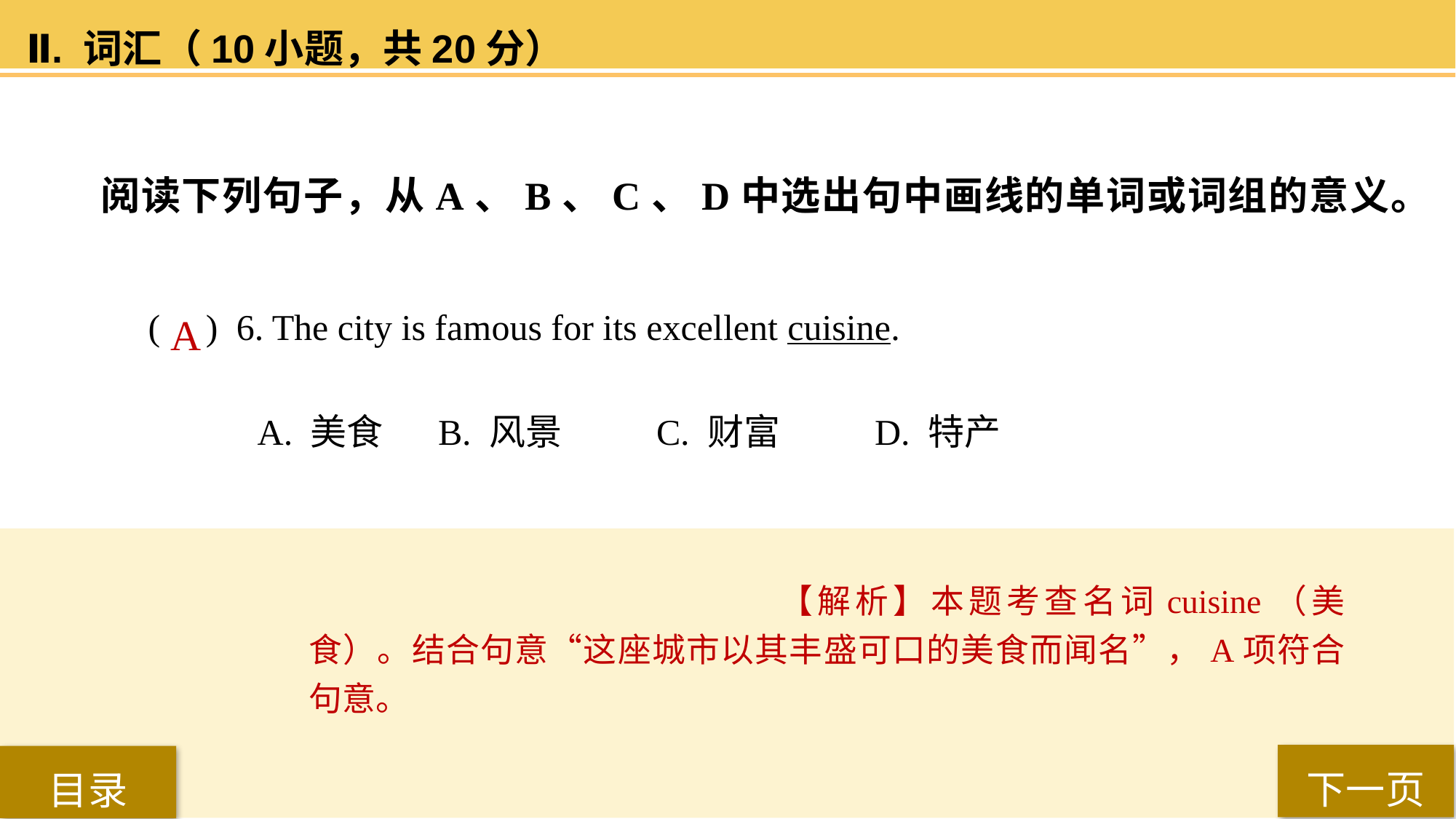

Ⅱ. 词汇（10小题，共20分）
阅读下列句子，从A、B、C、D中选出句中画线的单词或词组的意义。
(     )  6. The city is famous for its excellent cuisine.

A. 美食	 B. 风景	 C. 财富	 D. 特产
A
【解析】本题考查名词cuisine（美食）。结合句意“这座城市以其丰盛可口的美食而闻名”，A项符合句意。